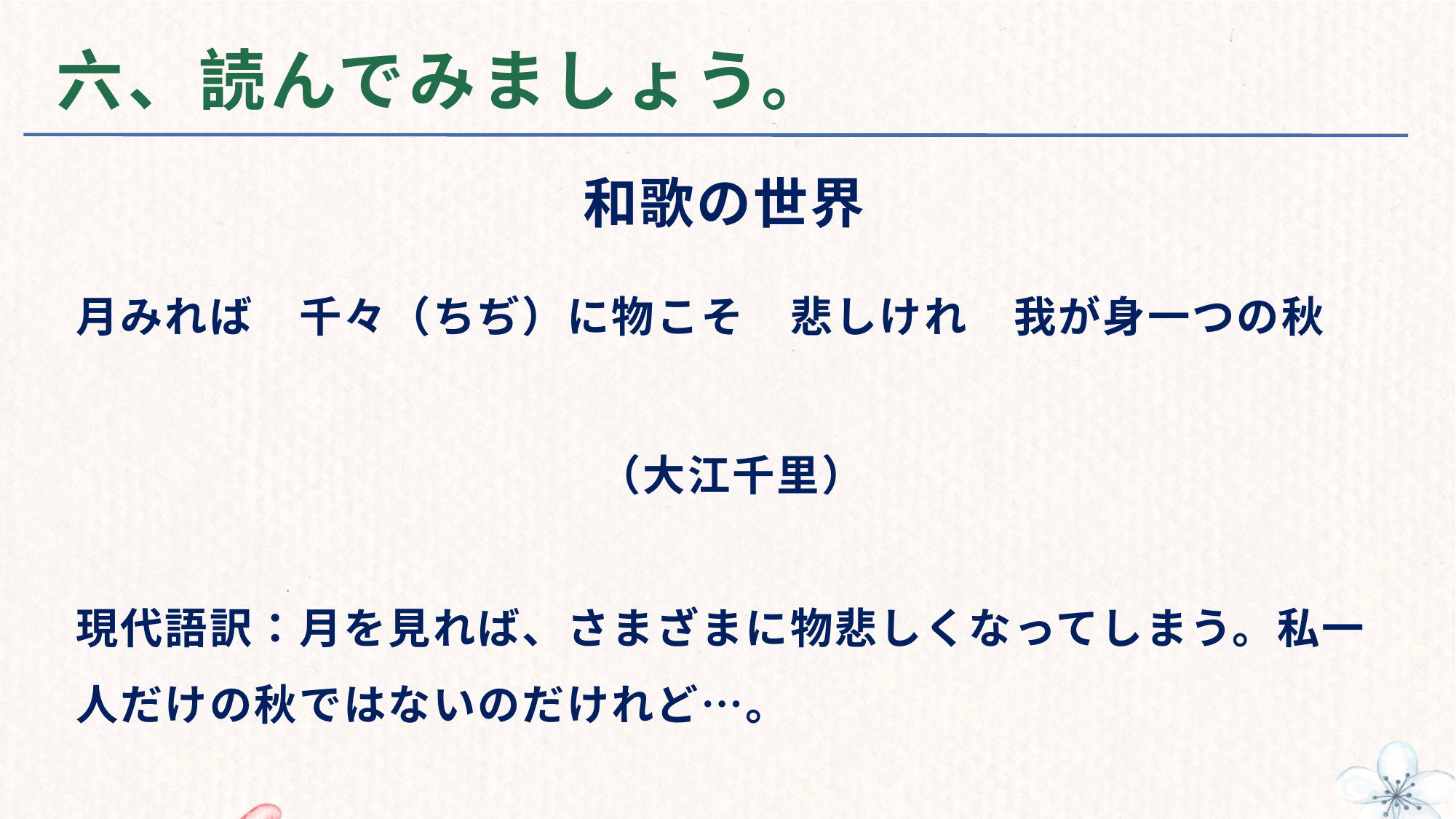

# 六、読んでみましょう。
和歌の世界

月みれば　千々（ちぢ）に物こそ　悲しけれ　我が身一つの秋

                                           （大江千里）

現代語訳：月を見れば、さまざまに物悲しくなってしまう。私一人だけの秋ではないのだけれど…。